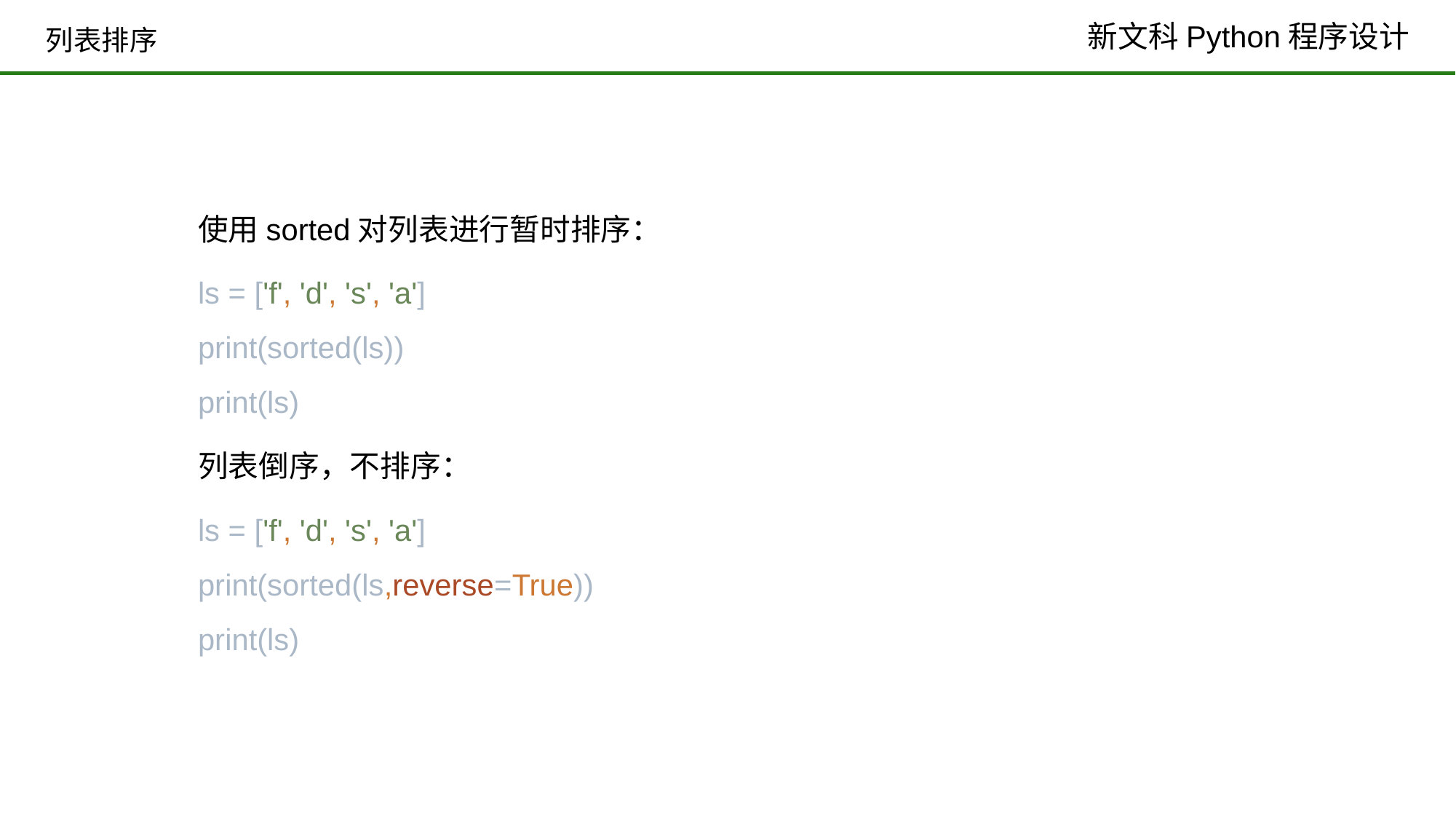

# 列表排序
使用sorted对列表进行暂时排序：
ls = ['f', 'd', 's', 'a']
print(sorted(ls))
print(ls)
列表倒序，不排序：
ls = ['f', 'd', 's', 'a']
print(sorted(ls,reverse=True))
print(ls)